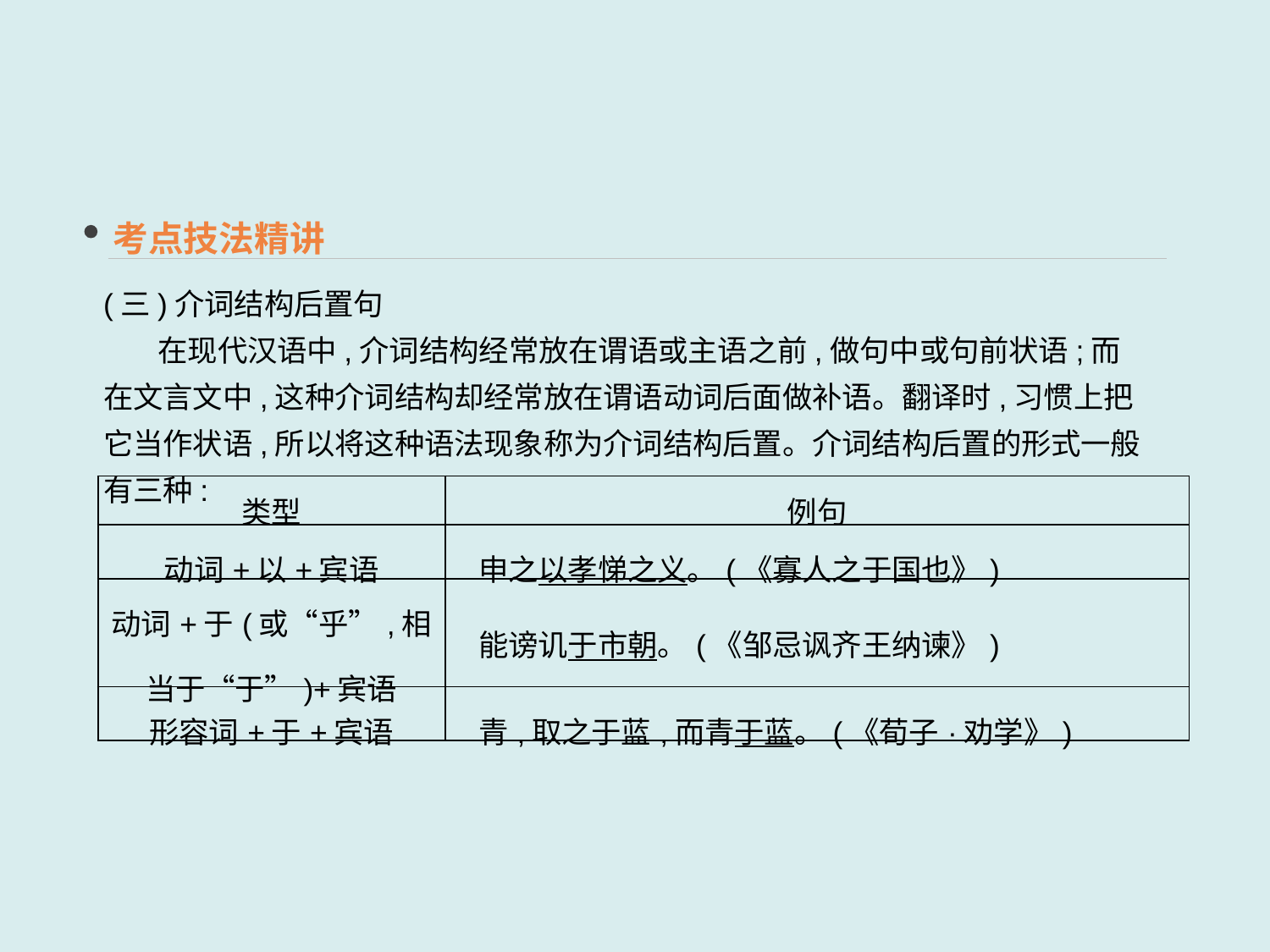

考点技法精讲

(三)介词结构后置句
       在现代汉语中,介词结构经常放在谓语或主语之前,做句中或句前状语;而在文言文中,这种介词结构却经常放在谓语动词后面做补语。翻译时,习惯上把它当作状语,所以将这种语法现象称为介词结构后置。介词结构后置的形式一般有三种:
| 类型 | 例句 |
| --- | --- |
| 动词+以+宾语 | 申之以孝悌之义。(《寡人之于国也》) |
| 动词+于(或“乎”,相当于“于”)+宾语 | 能谤讥于市朝。(《邹忌讽齐王纳谏》) |
| 形容词+于+宾语 | 青,取之于蓝,而青于蓝。(《荀子·劝学》) |